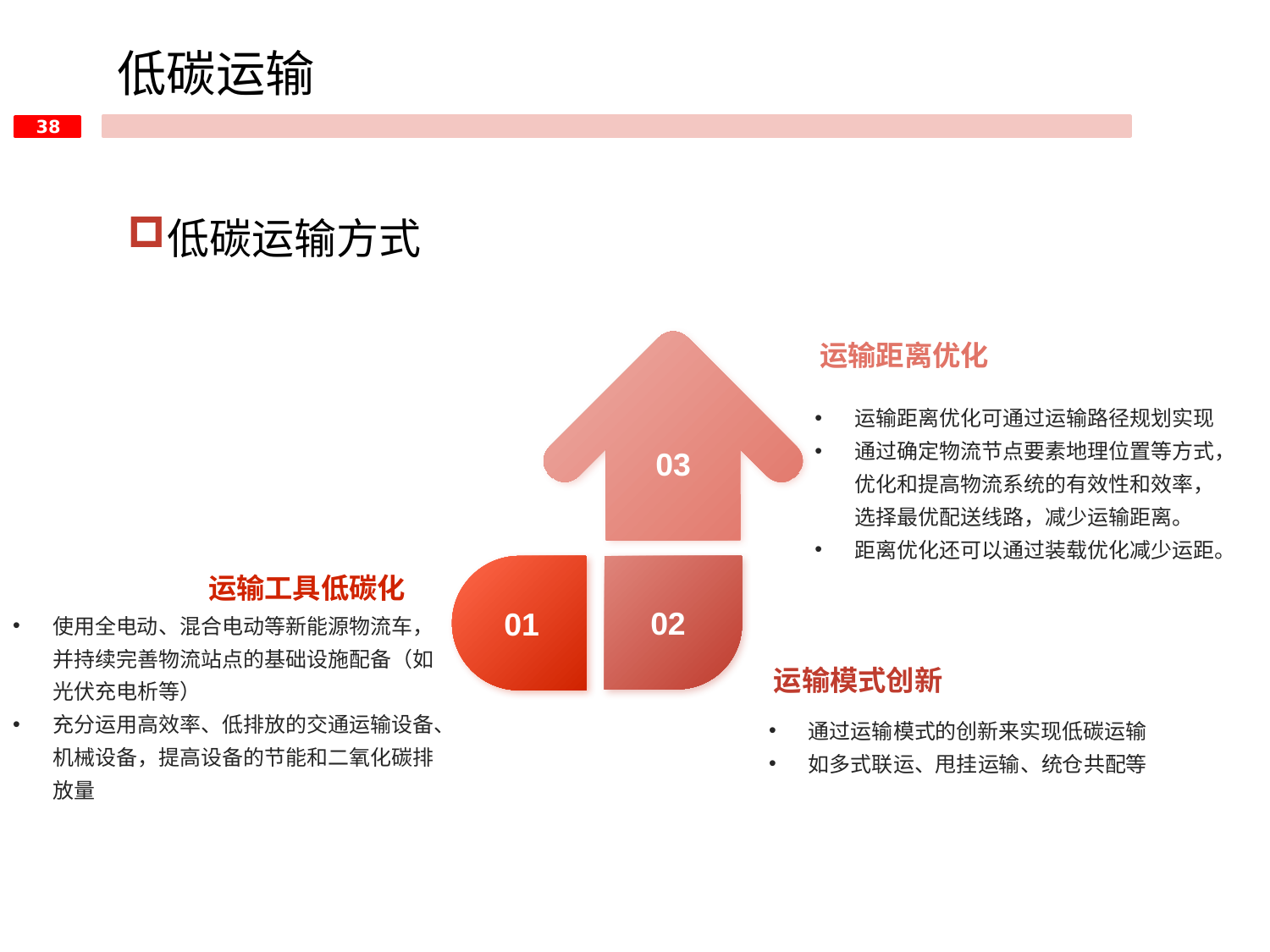

低碳运输
38
低碳运输方式
运输距离优化
03
运输距离优化可通过运输路径规划实现
通过确定物流节点要素地理位置等方式，优化和提高物流系统的有效性和效率，选择最优配送线路，减少运输距离。
距离优化还可以通过装载优化减少运距。
运输工具低碳化
01
02
使用全电动、混合电动等新能源物流车，并持续完善物流站点的基础设施配备（如光伏充电析等）
充分运用高效率、低排放的交通运输设备、机械设备，提高设备的节能和二氧化碳排放量
运输模式创新
通过运输模式的创新来实现低碳运输
如多式联运、甩挂运输、统仓共配等